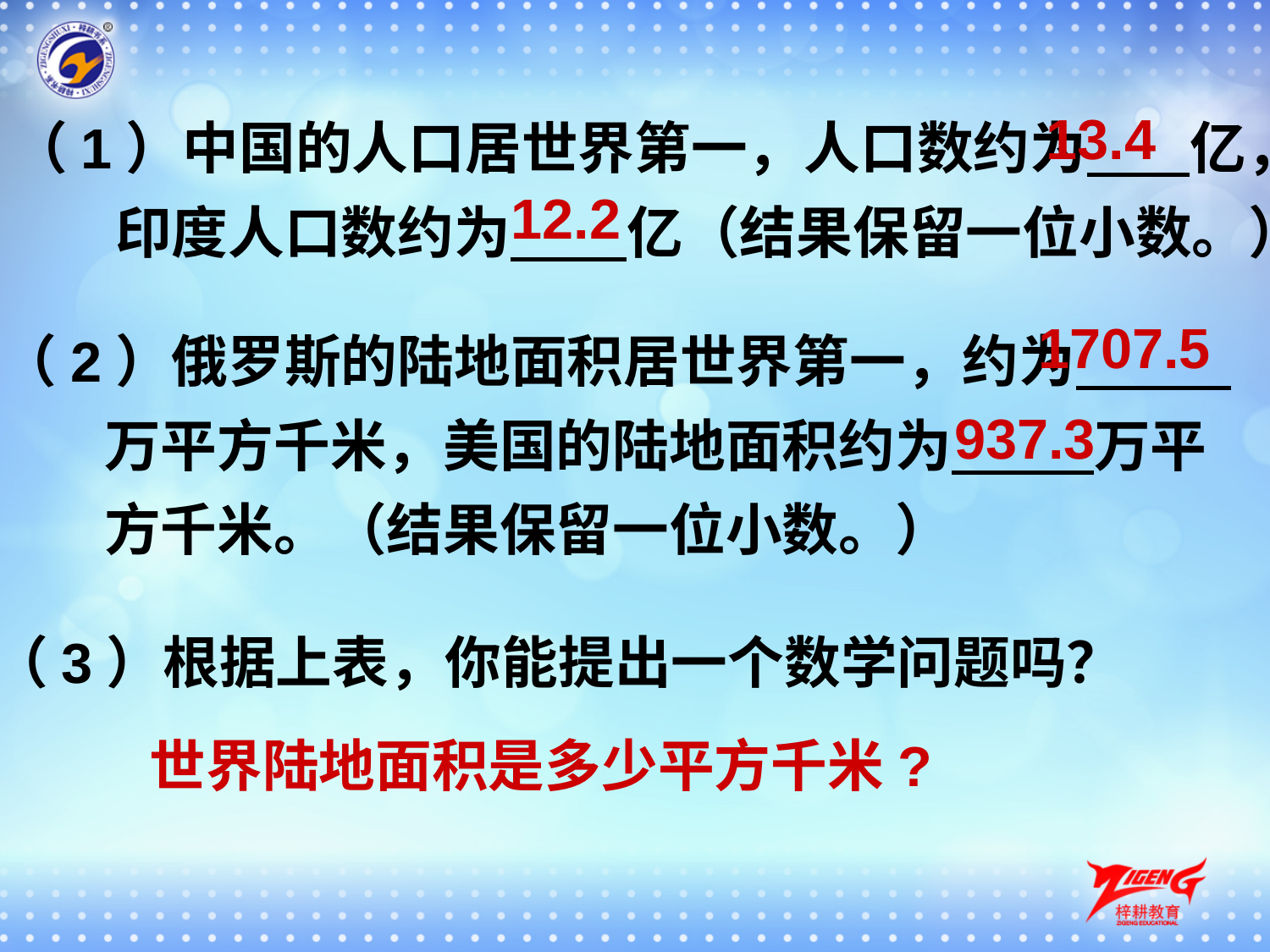

（1）中国的人口居世界第一，人口数约为        亿，
       印度人口数约为         亿（结果保留一位小数。）
13.4
12.2
（2）俄罗斯的陆地面积居世界第一，约为
       万平方千米，美国的陆地面积约为           万平
       方千米。（结果保留一位小数。）
1707.5
937.3
（3）根据上表，你能提出一个数学问题吗？
世界陆地面积是多少平方千米?